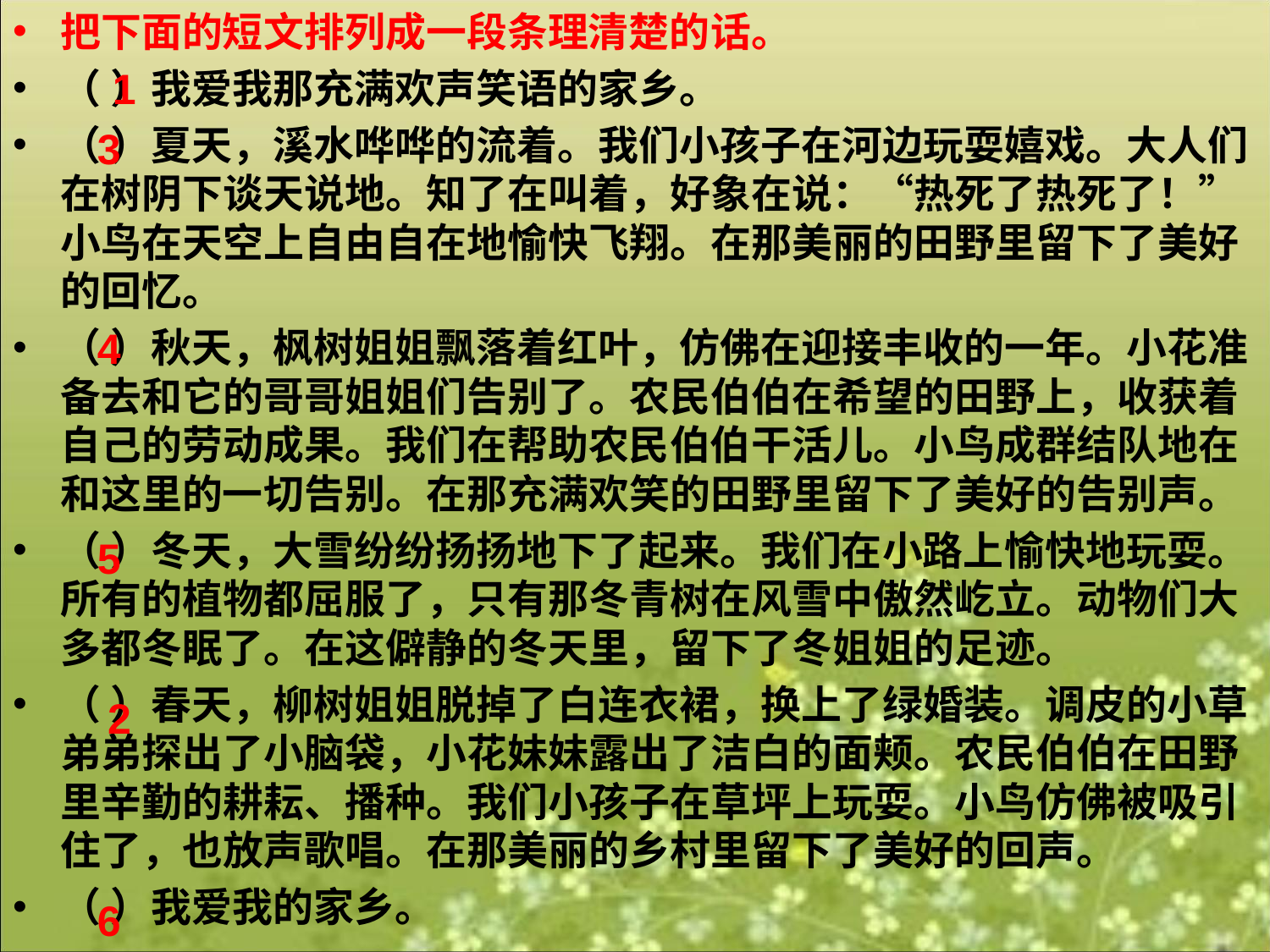

把下面的短文排列成一段条理清楚的话。
（ ）我爱我那充满欢声笑语的家乡。
（ ）夏天，溪水哗哗的流着。我们小孩子在河边玩耍嬉戏。大人们在树阴下谈天说地。知了在叫着，好象在说：“热死了热死了！”小鸟在天空上自由自在地愉快飞翔。在那美丽的田野里留下了美好的回忆。
（ ）秋天，枫树姐姐飘落着红叶，仿佛在迎接丰收的一年。小花准备去和它的哥哥姐姐们告别了。农民伯伯在希望的田野上，收获着自己的劳动成果。我们在帮助农民伯伯干活儿。小鸟成群结队地在和这里的一切告别。在那充满欢笑的田野里留下了美好的告别声。
（ ）冬天，大雪纷纷扬扬地下了起来。我们在小路上愉快地玩耍。所有的植物都屈服了，只有那冬青树在风雪中傲然屹立。动物们大多都冬眠了。在这僻静的冬天里，留下了冬姐姐的足迹。
（ ）春天，柳树姐姐脱掉了白连衣裙，换上了绿婚装。调皮的小草弟弟探出了小脑袋，小花妹妹露出了洁白的面颊。农民伯伯在田野里辛勤的耕耘、播种。我们小孩子在草坪上玩耍。小鸟仿佛被吸引住了，也放声歌唱。在那美丽的乡村里留下了美好的回声。
（ ）我爱我的家乡。
#
1
3
4
5
2
6